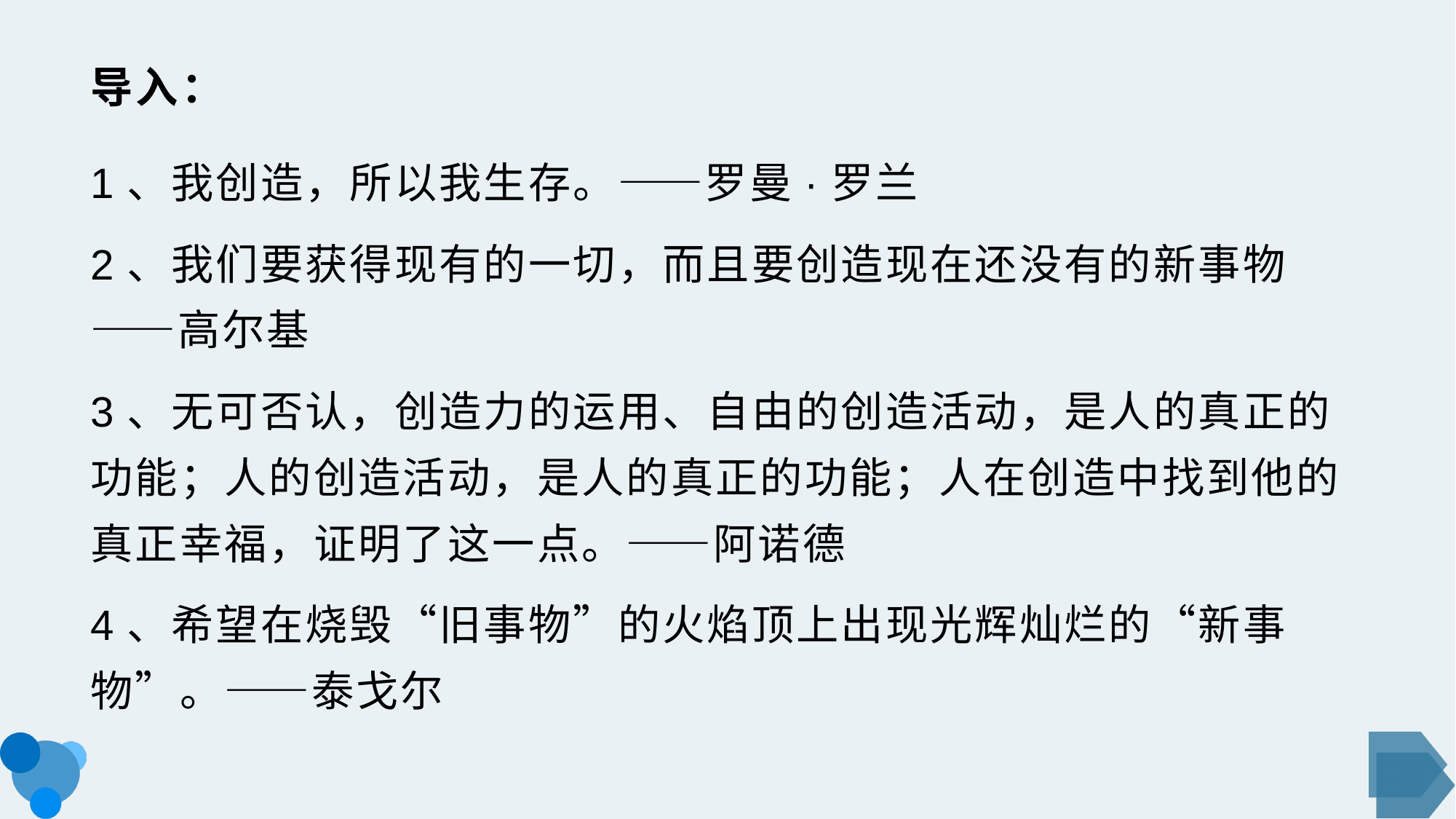

# 导入：
1、我创造，所以我生存。——罗曼·罗兰
2、我们要获得现有的一切，而且要创造现在还没有的新事物——高尔基
3、无可否认，创造力的运用、自由的创造活动，是人的真正的功能；人的创造活动，是人的真正的功能；人在创造中找到他的真正幸福，证明了这一点。——阿诺德
4、希望在烧毁“旧事物”的火焰顶上出现光辉灿烂的“新事物”。——泰戈尔